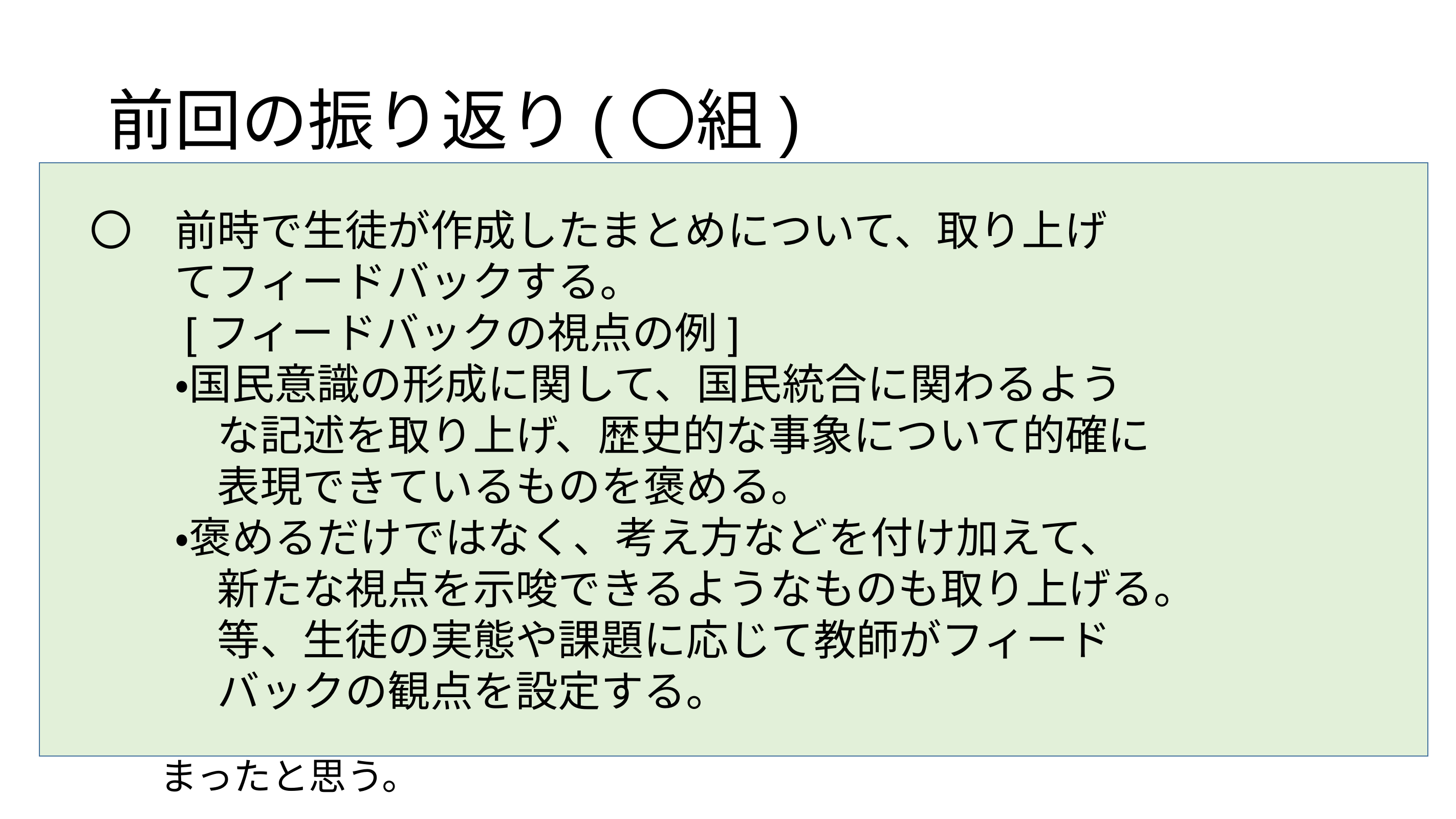

# 前回の振り返り(〇組)
19世紀後半のイギリスやフランスの国民意識はどのように形成されたのだろう。もし、あなたが民衆であれば国民意識を高める働きを最も促したと考えられる歴史的な事象を選んで資料を参考にして理由を書いてみよう。
　●【資料２】ナポレオン３世が皇帝である第二帝政で、ボナパルティズムの
　　　ために対外戦争を行ったことで国民はナポレオン３世を支持するように
　　　なっていった。また、パリの大改造により国民の住みやすい国へと変わっ
　　　ていったことでより支持を集めていった。
　●【資料１】３回にも及ぶ選挙法改正により、労働者階級の人も投票できる
　　　ようになったので政治の指導者を決定する上で国民の意見が以前より多く
　　　反映されるようになったこのことにより国の政治に参加する国民意識が高
　　　まったと思う。
　〇　前時で生徒が作成したまとめについて、取り上げ
　　　てフィードバックする。
　　　[フィードバックの視点の例]
　　　・国民意識の形成に関して、国民統合に関わるよう
　　　　な記述を取り上げ、歴史的な事象について的確に
　　　　表現できているものを褒める。
　　　・褒めるだけではなく、考え方などを付け加えて、
　　　　新たな視点を示唆できるようなものも取り上げる。
　　　　等、生徒の実態や課題に応じて教師がフィード
　　　　バックの観点を設定する。